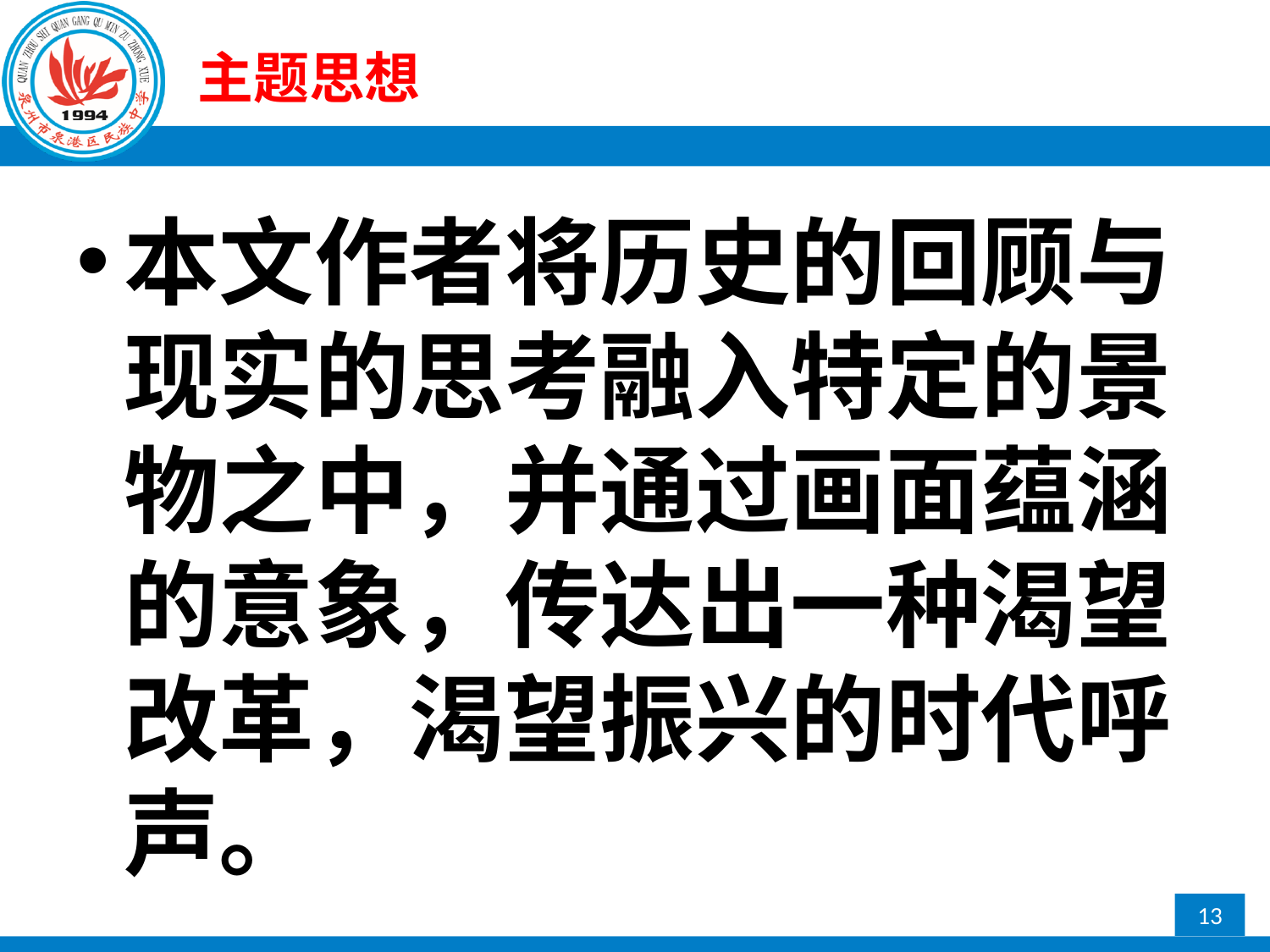

# 主题思想
本文作者将历史的回顾与现实的思考融入特定的景物之中，并通过画面蕴涵的意象，传达出一种渴望改革，渴望振兴的时代呼声。